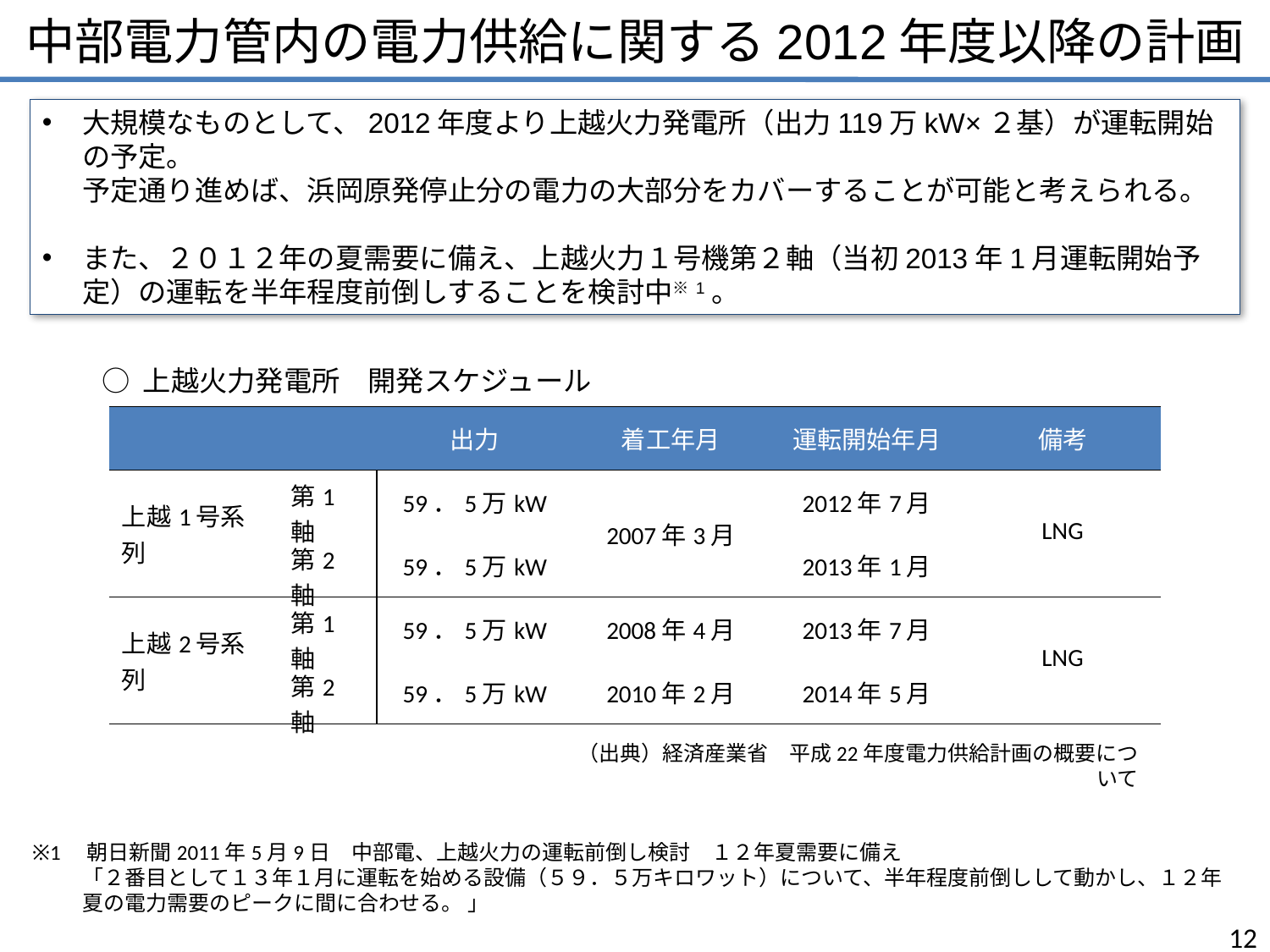

# 中部電力管内の電力供給に関する2012年度以降の計画
大規模なものとして、2012年度より上越火力発電所（出力119万kW×２基）が運転開始の予定。
予定通り進めば、浜岡原発停止分の電力の大部分をカバーすることが可能と考えられる。

また、２０１２年の夏需要に備え、上越火力１号機第２軸（当初2013年1月運転開始予定）の運転を半年程度前倒しすることを検討中※1。
○ 上越火力発電所　開発スケジュール
|  |  | 出力 | 着工年月 | 運転開始年月 | 備考 |
| --- | --- | --- | --- | --- | --- |
| 上越1号系列 | 第1軸 | 59．5万kW | 2007年3月 | 2012年7月 | LNG |
|  | 第2軸 | 59．5万kW |  | 2013年1月 |  |
| 上越2号系列 | 第1軸 | 59．5万kW | 2008年4月 | 2013年7月 | LNG |
|  | 第2軸 | 59．5万kW | 2010年2月 | 2014年5月 |  |
（出典）経済産業省　平成22年度電力供給計画の概要について
※1　朝日新聞2011年5月9日　中部電、上越火力の運転前倒し検討　１２年夏需要に備え
「２番目として１３年１月に運転を始める設備（５９．５万キロワット）について、半年程度前倒しして動かし、１２年夏の電力需要のピークに間に合わせる。 」
12